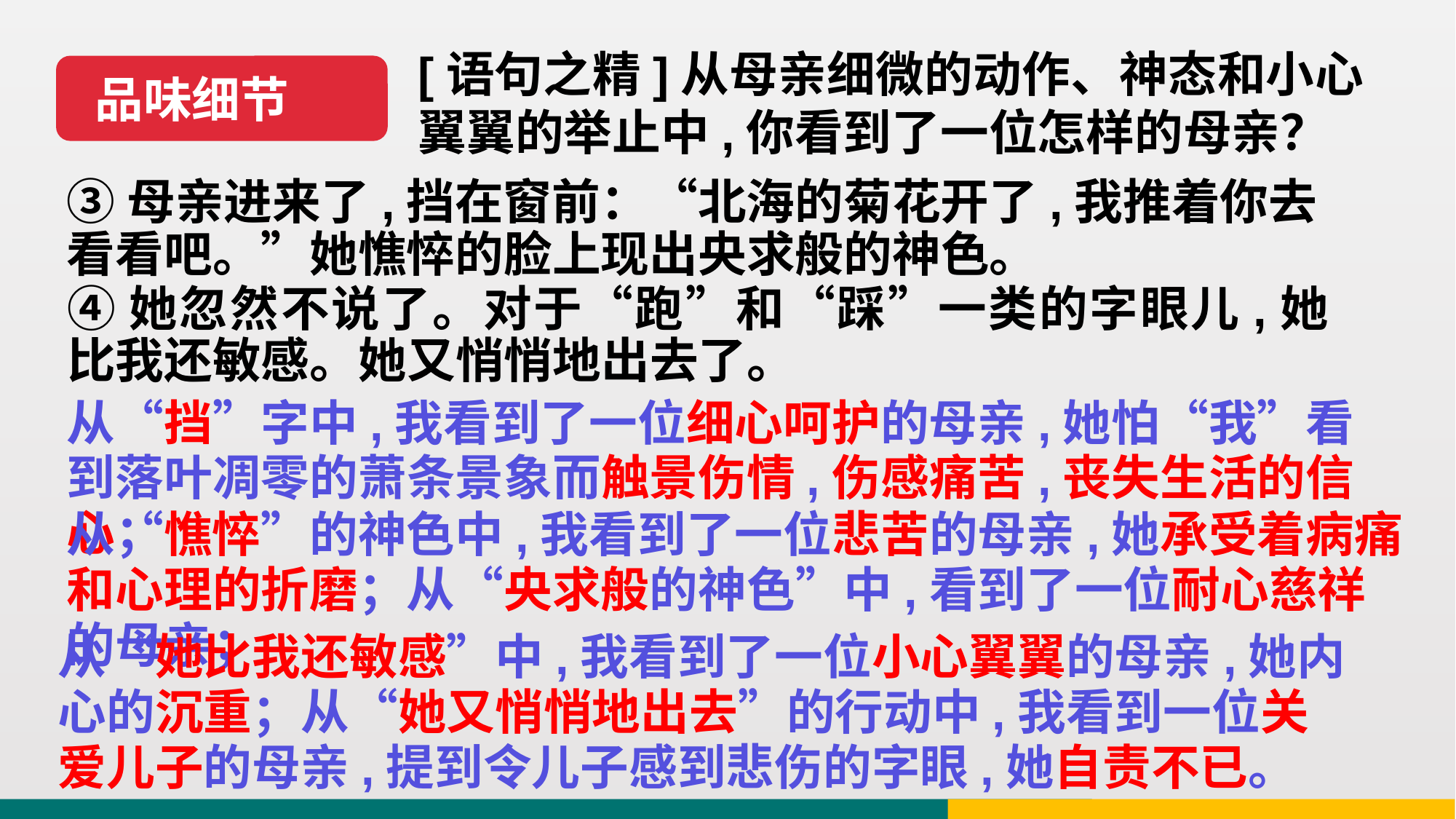

[语句之精]从母亲细微的动作、神态和小心翼翼的举止中,你看到了一位怎样的母亲？

品味细节
③母亲进来了,挡在窗前：“北海的菊花开了,我推着你去看看吧。”她憔悴的脸上现出央求般的神色。
④她忽然不说了。对于“跑”和“踩”一类的字眼儿,她比我还敏感。她又悄悄地出去了。
从“挡”字中,我看到了一位细心呵护的母亲,她怕“我”看到落叶凋零的萧条景象而触景伤情,伤感痛苦,丧失生活的信心；
从“憔悴”的神色中,我看到了一位悲苦的母亲,她承受着病痛和心理的折磨；从“央求般的神色”中,看到了一位耐心慈祥的母亲；
从“她比我还敏感”中,我看到了一位小心翼翼的母亲,她内心的沉重；从“她又悄悄地出去”的行动中,我看到一位关爱儿子的母亲,提到令儿子感到悲伤的字眼,她自责不已。